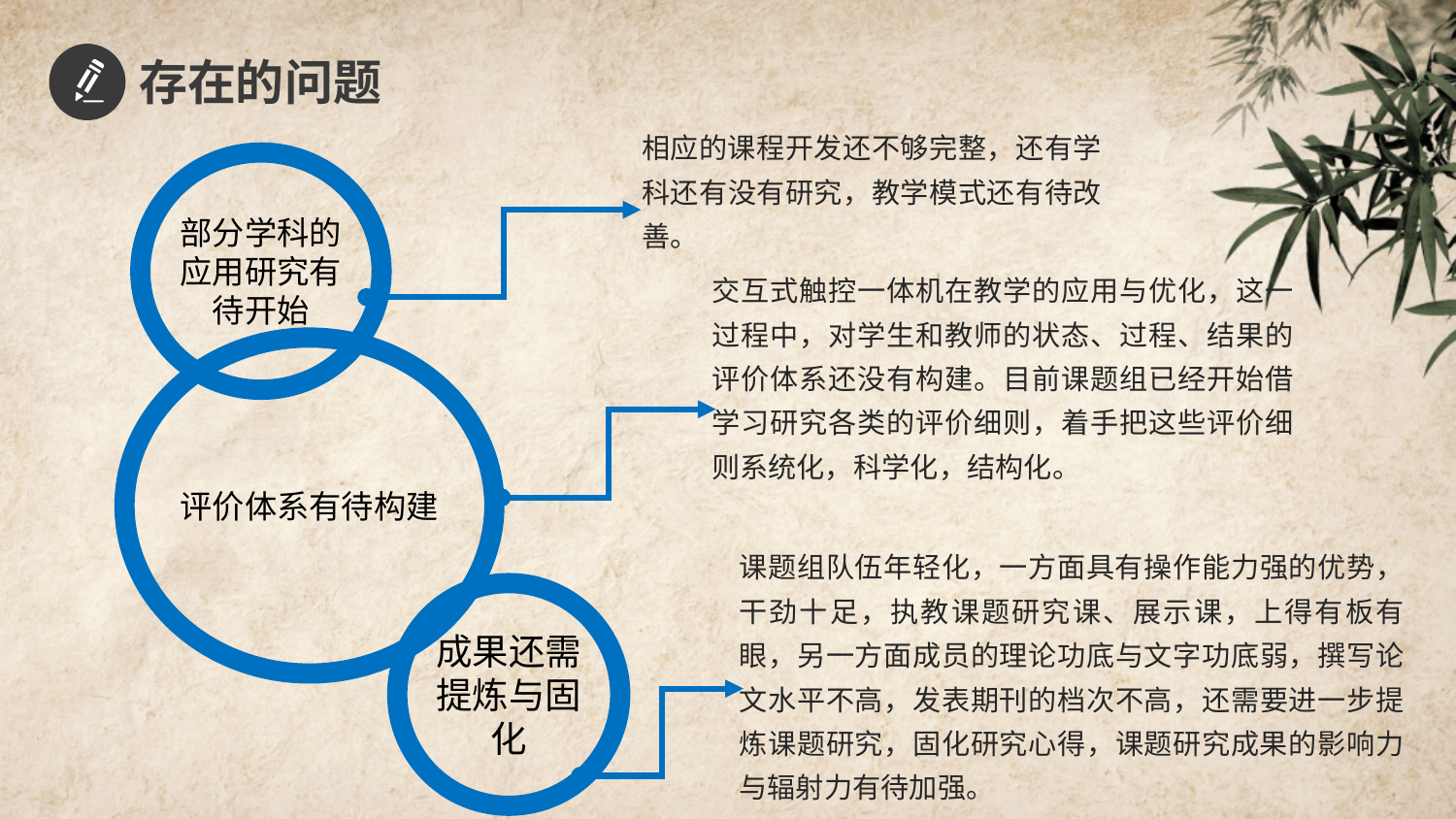

存在的问题
相应的课程开发还不够完整，还有学科还有没有研究，教学模式还有待改善。
部分学科的应用研究有待开始
交互式触控一体机在教学的应用与优化，这一过程中，对学生和教师的状态、过程、结果的评价体系还没有构建。目前课题组已经开始借学习研究各类的评价细则，着手把这些评价细则系统化，科学化，结构化。
评价体系有待构建
课题组队伍年轻化，一方面具有操作能力强的优势，干劲十足，执教课题研究课、展示课，上得有板有眼，另一方面成员的理论功底与文字功底弱，撰写论文水平不高，发表期刊的档次不高，还需要进一步提炼课题研究，固化研究心得，课题研究成果的影响力与辐射力有待加强。
成果还需提炼与固化